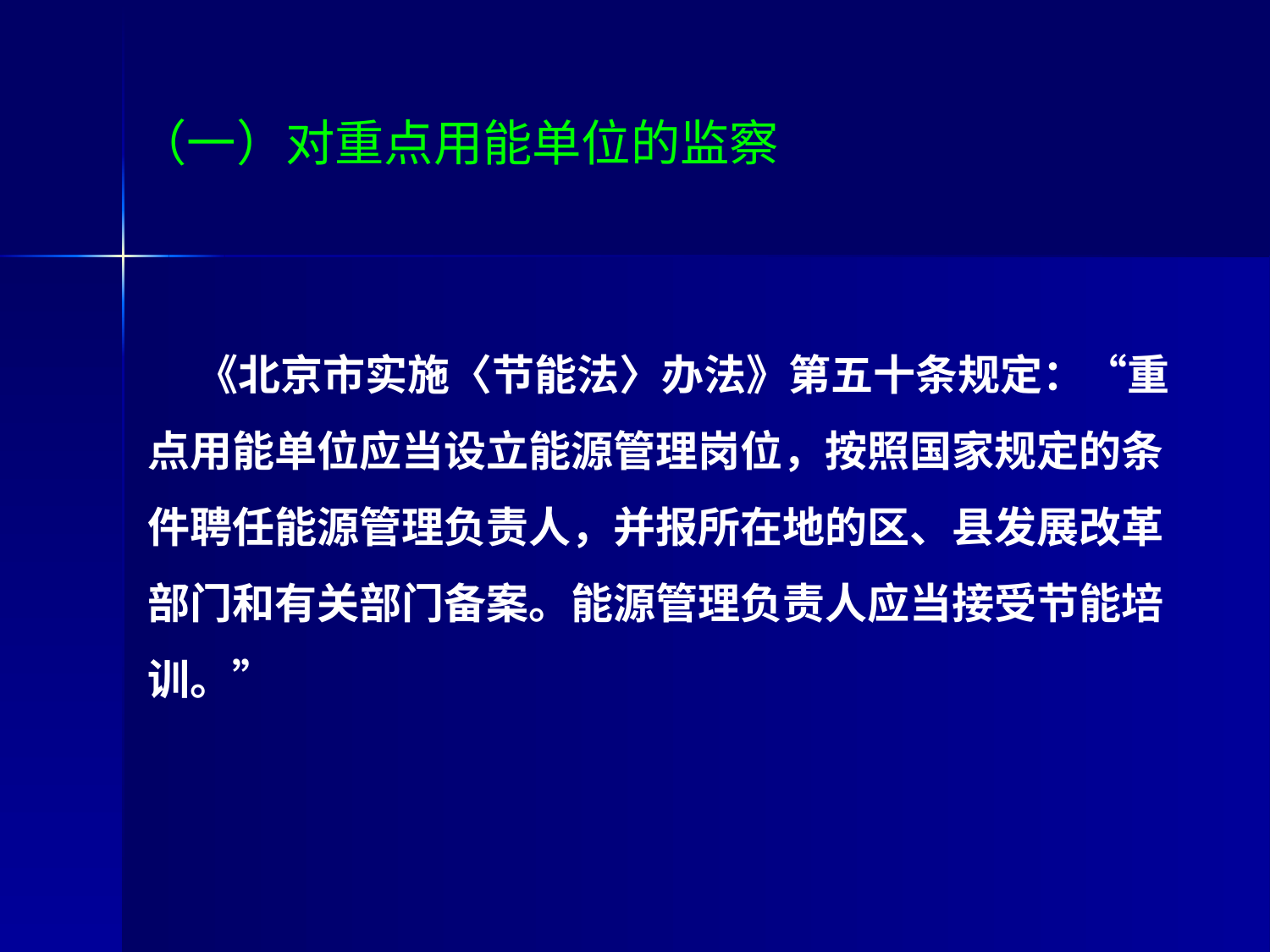

# （一）对重点用能单位的监察

    《北京市实施〈节能法〉办法》第五十条规定：“重点用能单位应当设立能源管理岗位，按照国家规定的条件聘任能源管理负责人，并报所在地的区、县发展改革部门和有关部门备案。能源管理负责人应当接受节能培训。”